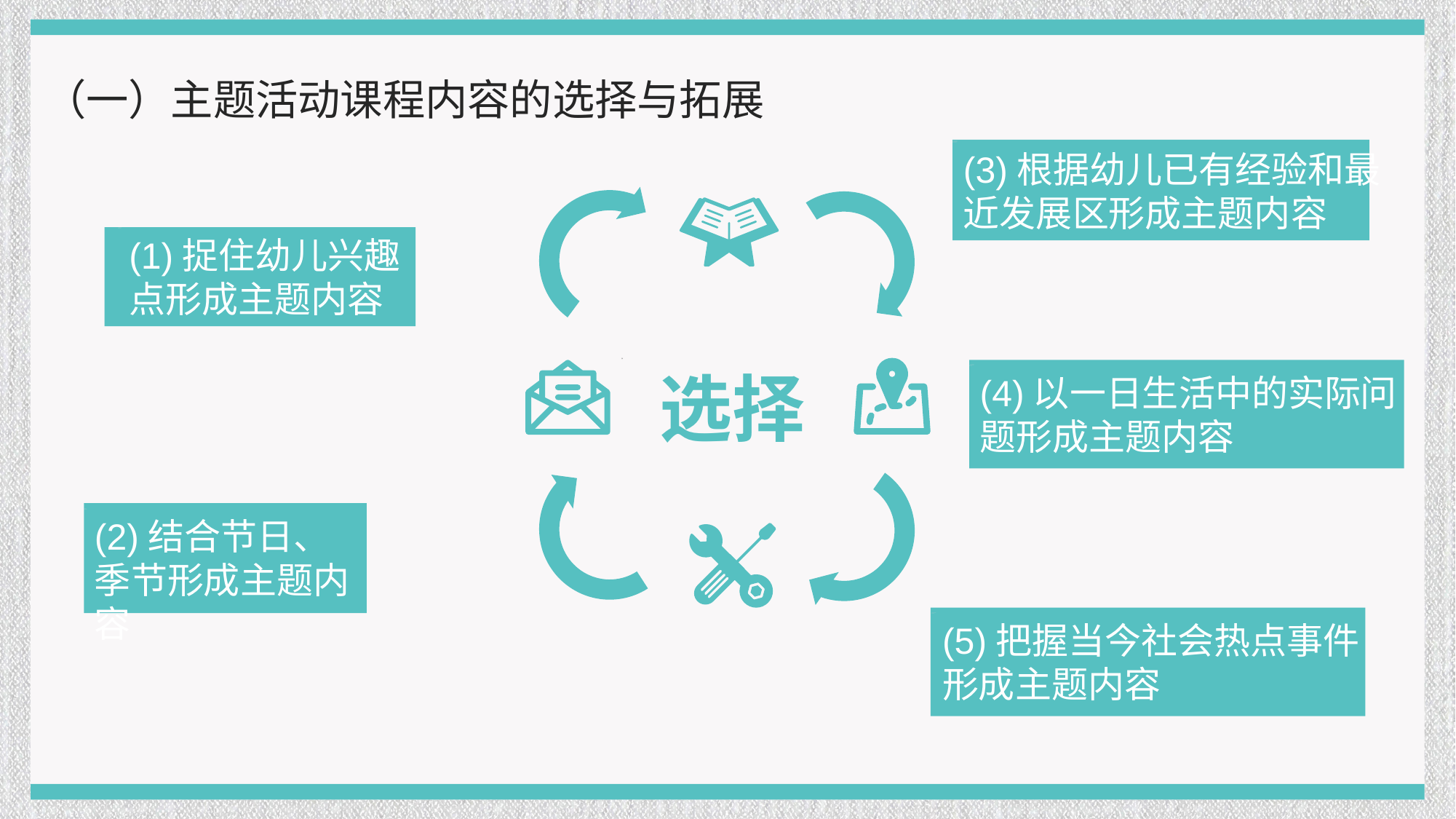

（一）主题活动课程内容的选择与拓展

(3)根据幼儿已有经验和最近发展区形成主题内容

(1)捉住幼儿兴趣点形成主题内容
选择

(4)以一日生活中的实际问题形成主题内容

(2)结合节日、季节形成主题内容

(5)把握当今社会热点事件形成主题内容